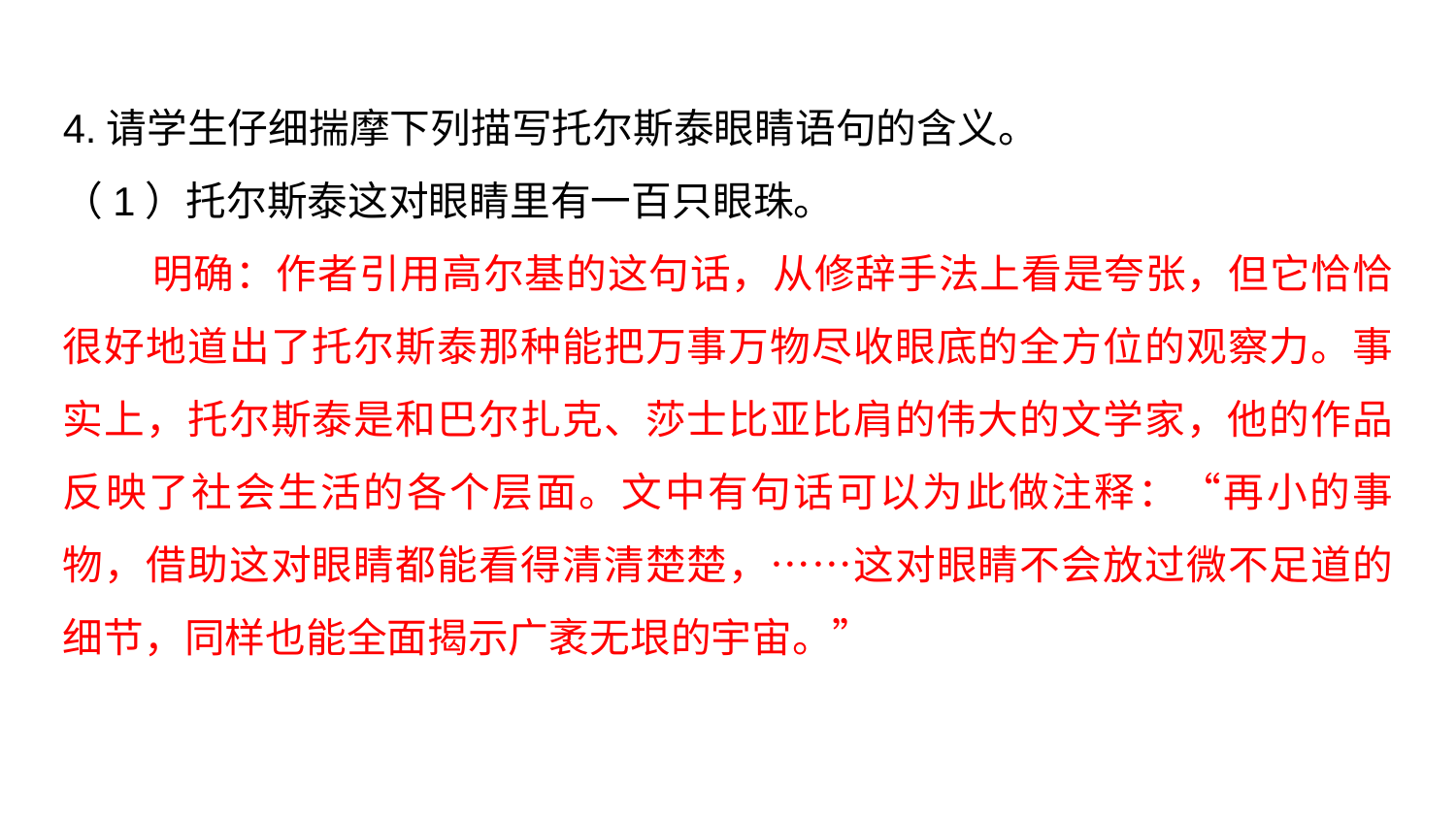

4.请学生仔细揣摩下列描写托尔斯泰眼睛语句的含义。
（1）托尔斯泰这对眼睛里有一百只眼珠。
        明确：作者引用高尔基的这句话，从修辞手法上看是夸张，但它恰恰很好地道出了托尔斯泰那种能把万事万物尽收眼底的全方位的观察力。事实上，托尔斯泰是和巴尔扎克、莎士比亚比肩的伟大的文学家，他的作品反映了社会生活的各个层面。文中有句话可以为此做注释：“再小的事物，借助这对眼睛都能看得清清楚楚，……这对眼睛不会放过微不足道的细节，同样也能全面揭示广袤无垠的宇宙。”